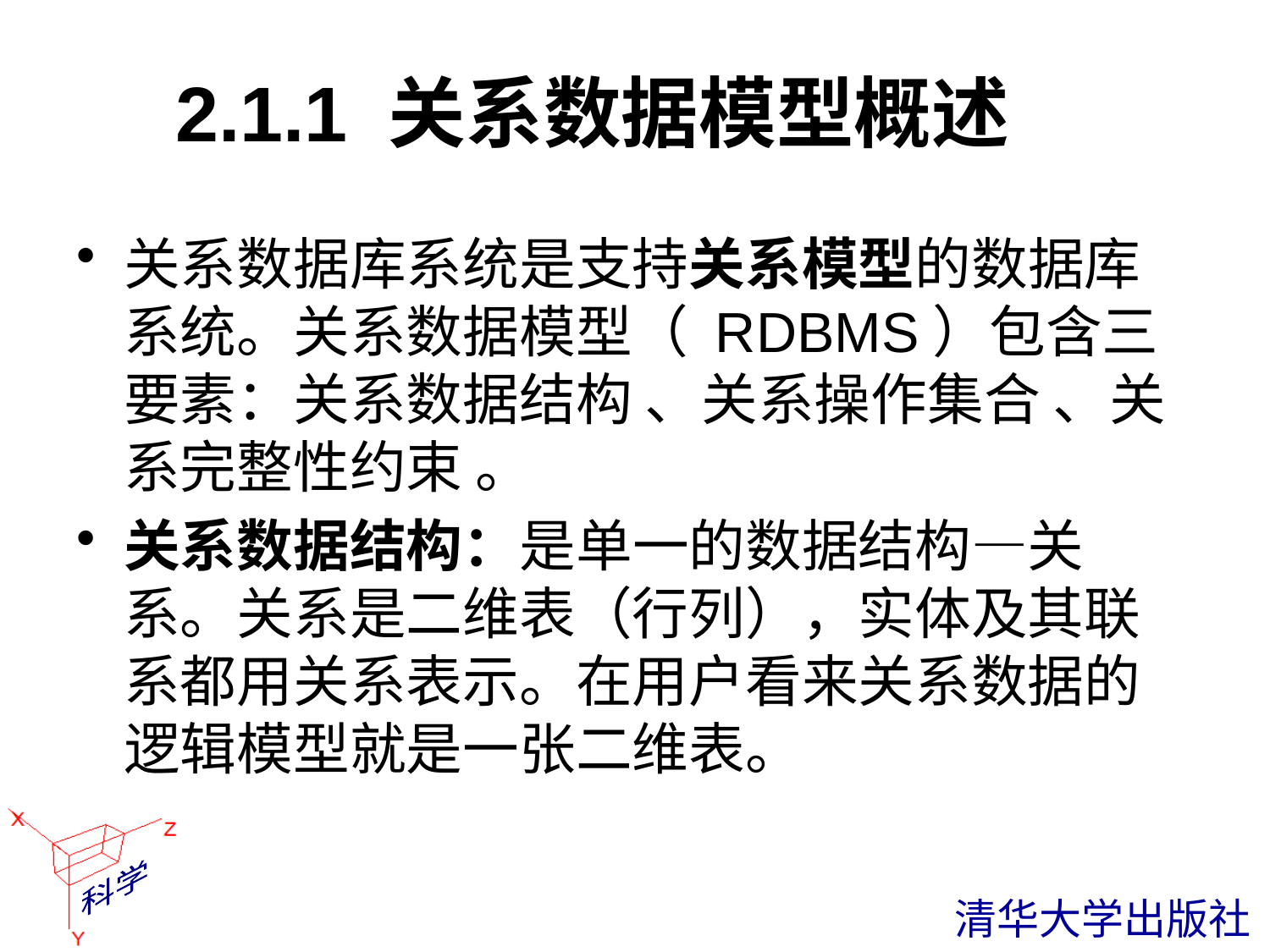

# 2.1.1 关系数据模型概述
关系数据库系统是支持关系模型的数据库系统。关系数据模型（ RDBMS）包含三要素：关系数据结构 、关系操作集合 、关系完整性约束 。
关系数据结构：是单一的数据结构—关系。关系是二维表（行列），实体及其联系都用关系表示。在用户看来关系数据的逻辑模型就是一张二维表。

      清华大学出版社